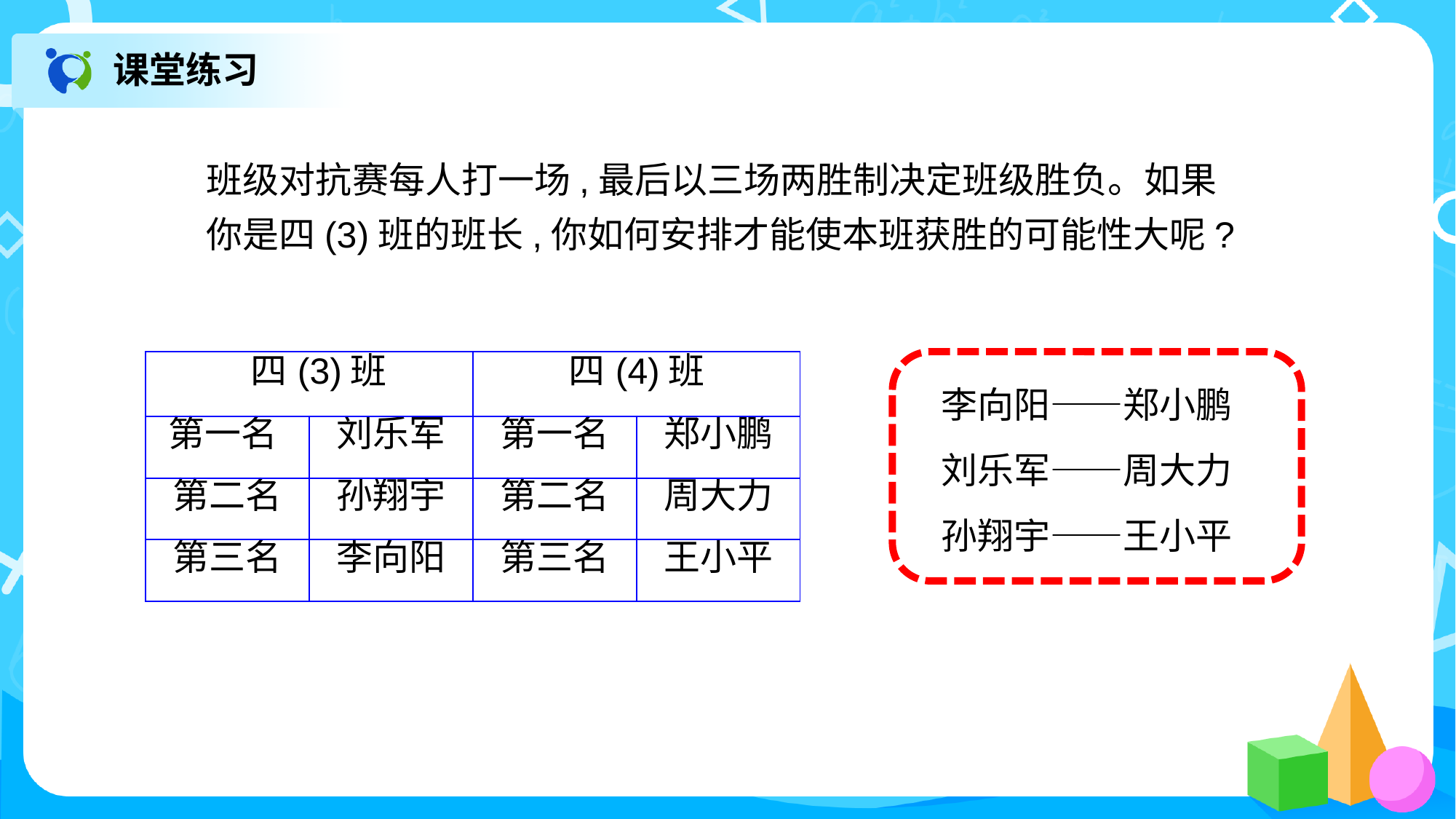

课堂练习
班级对抗赛每人打一场,最后以三场两胜制决定班级胜负。如果你是四(3)班的班长,你如何安排才能使本班获胜的可能性大呢?

李向阳——郑小鹏
刘乐军——周大力
孙翔宇——王小平
| 四(3)班 |  | 四(4)班 |  |
| --- | --- | --- | --- |
| 第一名 | 刘乐军 | 第一名 | 郑小鹏 |
| 第二名 | 孙翔宇 | 第二名 | 周大力 |
| 第三名 | 李向阳 | 第三名 | 王小平 |